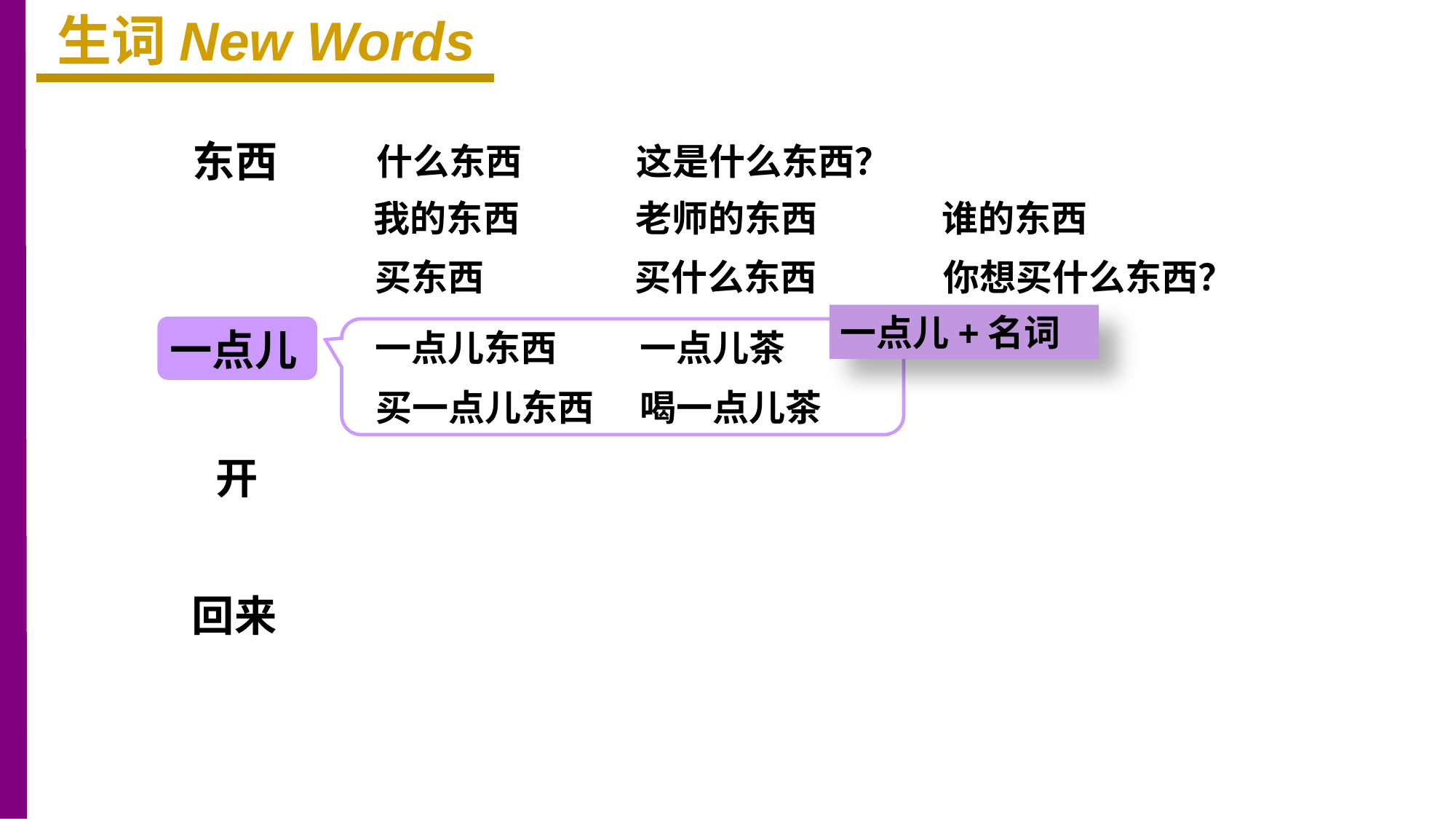

生词New Words
东西
什么东西
这是什么东西？
我的东西
老师的东西
谁的东西
买东西
买什么东西
你想买什么东西？
一点儿+名词

一点儿

一点儿东西
一点儿茶
买一点儿东西
喝一点儿茶
开
回来